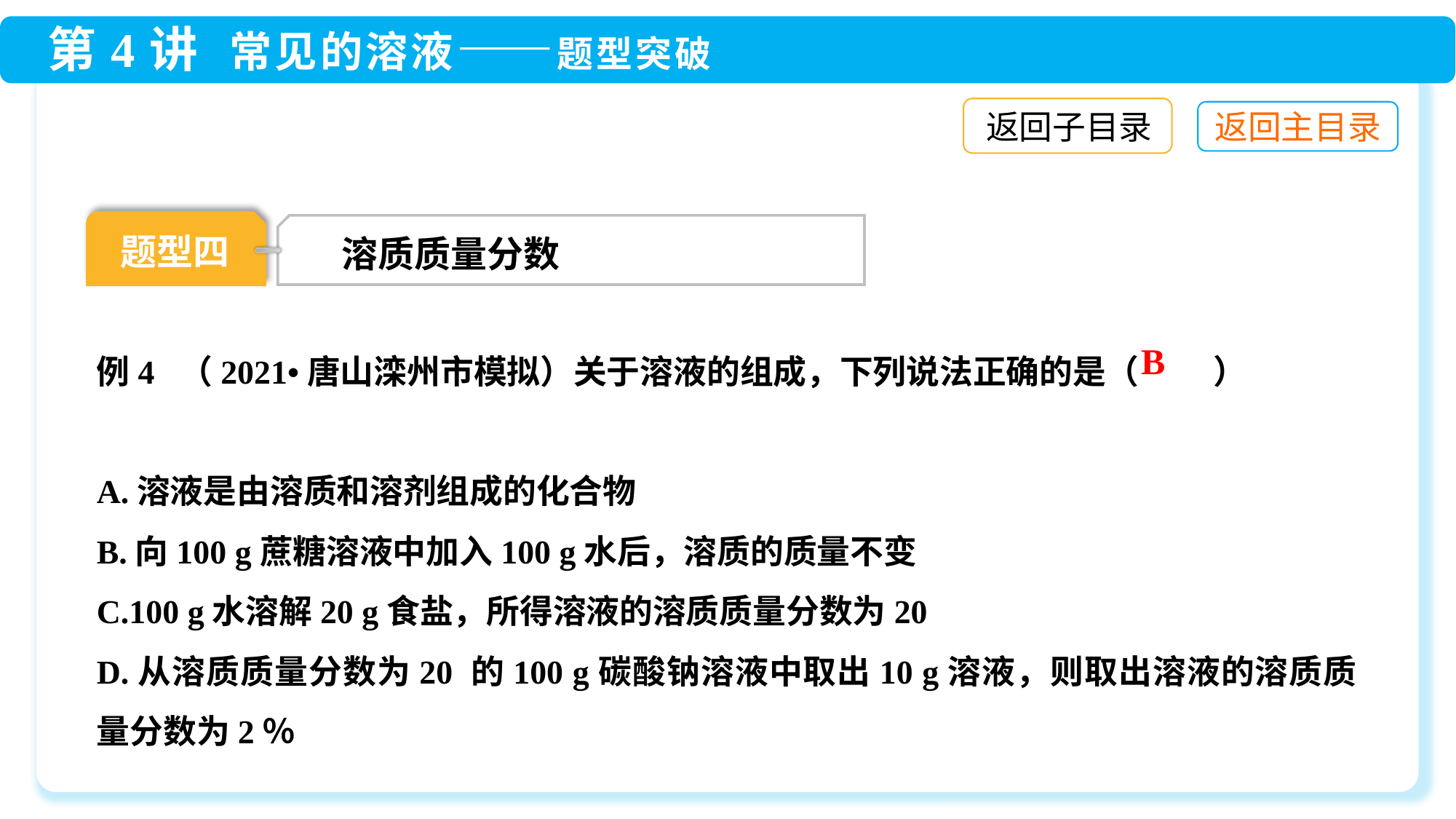

返回子目录
题型四
溶质质量分数

例4  （2021•唐山滦州市模拟）关于溶液的组成，下列说法正确的是（ 　　）

A.溶液是由溶质和溶剂组成的化合物
B.向100 g蔗糖溶液中加入100 g水后，溶质的质量不变
C.100 g水溶解20 g食盐，所得溶液的溶质质量分数为20
D.从溶质质量分数为20 的100 g碳酸钠溶液中取出10 g溶液，则取出溶液的溶质质量分数为2％
B